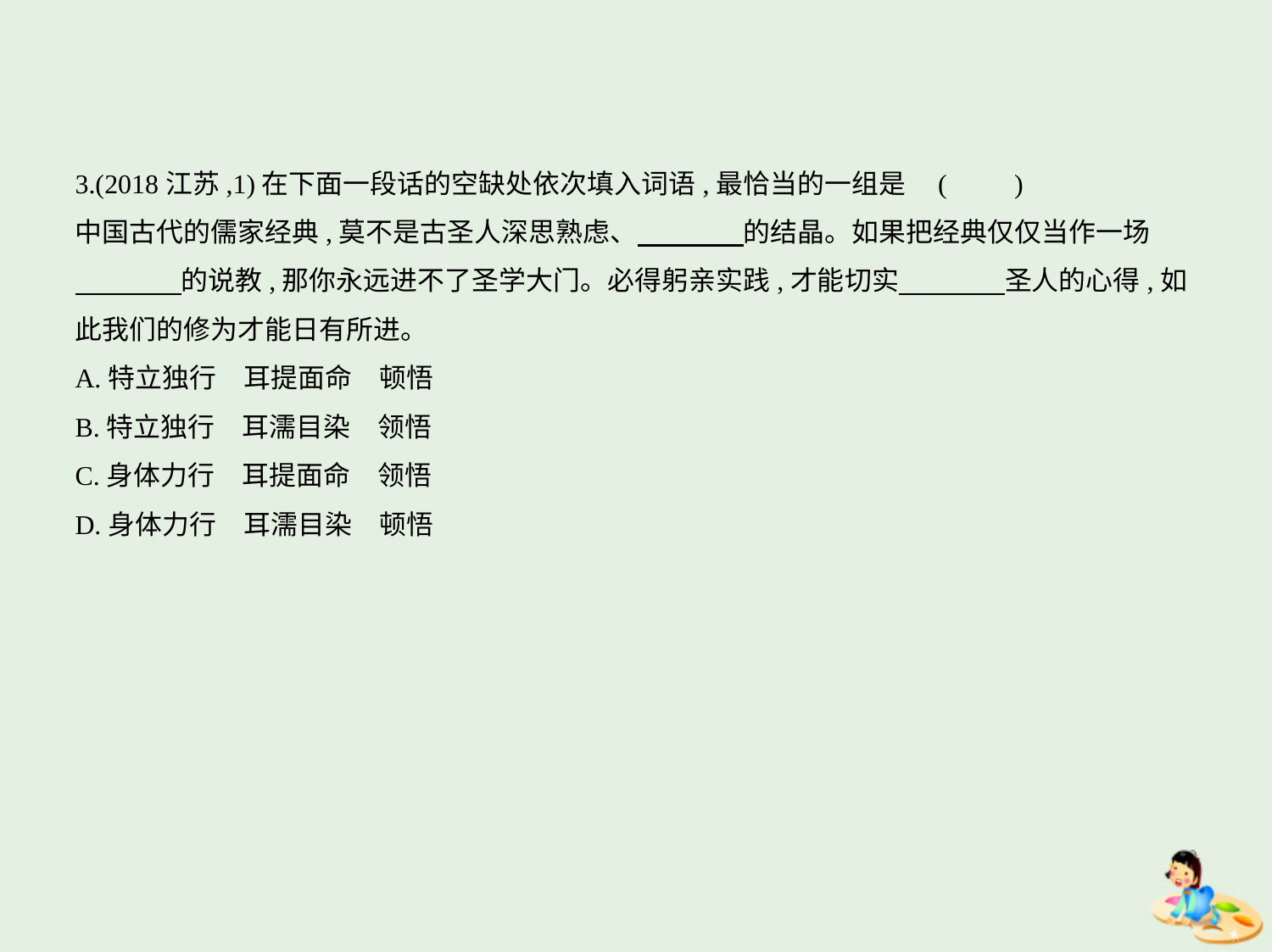

3.(2018江苏,1)在下面一段话的空缺处依次填入词语,最恰当的一组是 (　　)
中国古代的儒家经典,莫不是古圣人深思熟虑、　　　    的结晶。如果把经典仅仅当作一场
　　　    的说教,那你永远进不了圣学大门。必得躬亲实践,才能切实　　　    圣人的心得,如
此我们的修为才能日有所进。
A.特立独行　耳提面命　顿悟
B.特立独行　耳濡目染　领悟
C.身体力行　耳提面命　领悟
D.身体力行　耳濡目染　顿悟